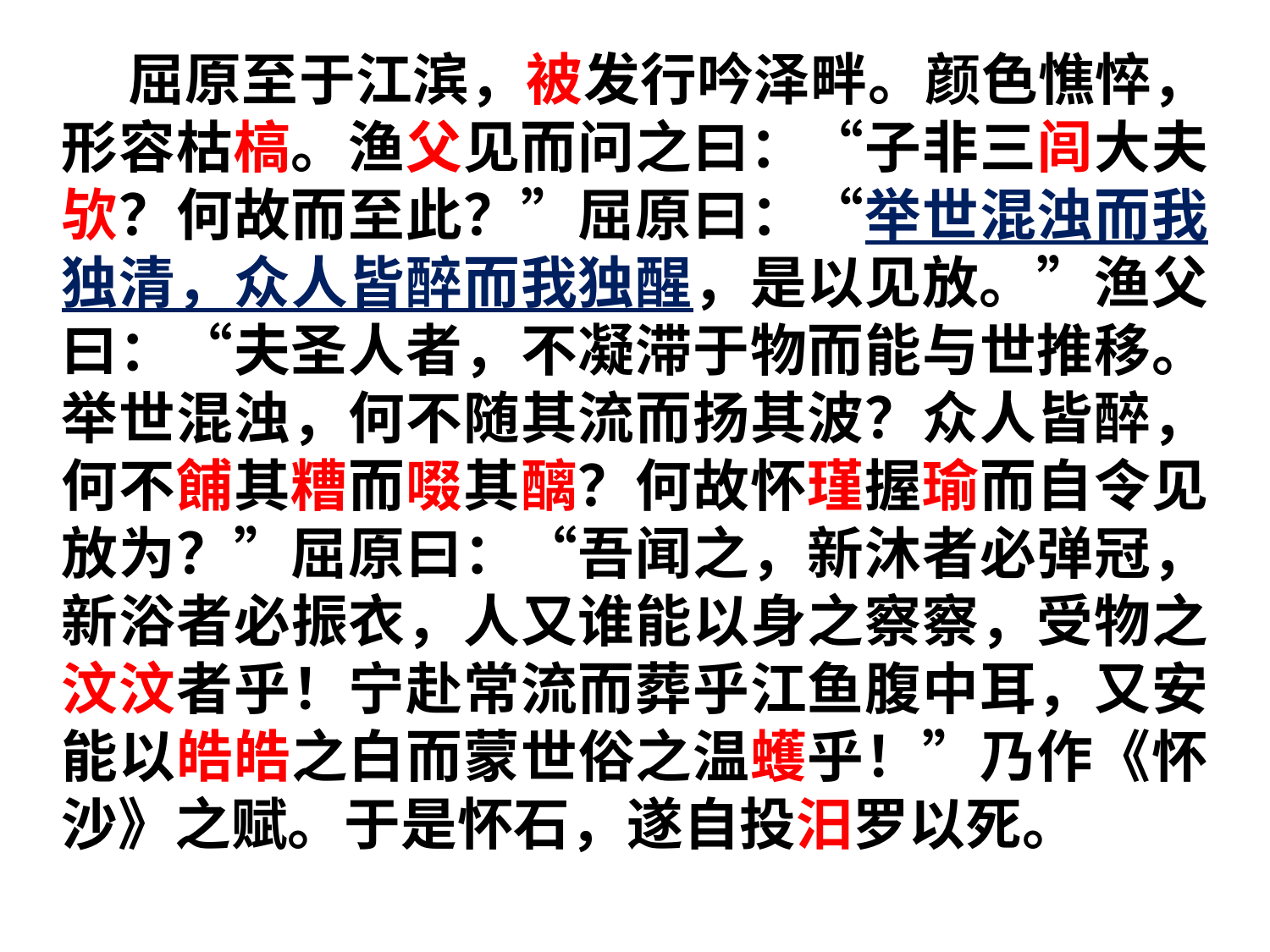

屈原至于江滨，被发行吟泽畔。颜色憔悴，形容枯槁。渔父见而问之曰：“子非三闾大夫欤？何故而至此？”屈原曰：“举世混浊而我独清，众人皆醉而我独醒，是以见放。”渔父曰：“夫圣人者，不凝滞于物而能与世推移。举世混浊，何不随其流而扬其波？众人皆醉，何不餔其糟而啜其醨？何故怀瑾握瑜而自令见放为？”屈原曰：“吾闻之，新沐者必弹冠，新浴者必振衣，人又谁能以身之察察，受物之汶汶者乎！宁赴常流而葬乎江鱼腹中耳，又安能以皓皓之白而蒙世俗之温蠖乎！”乃作《怀沙》之赋。于是怀石，遂自投汨罗以死。